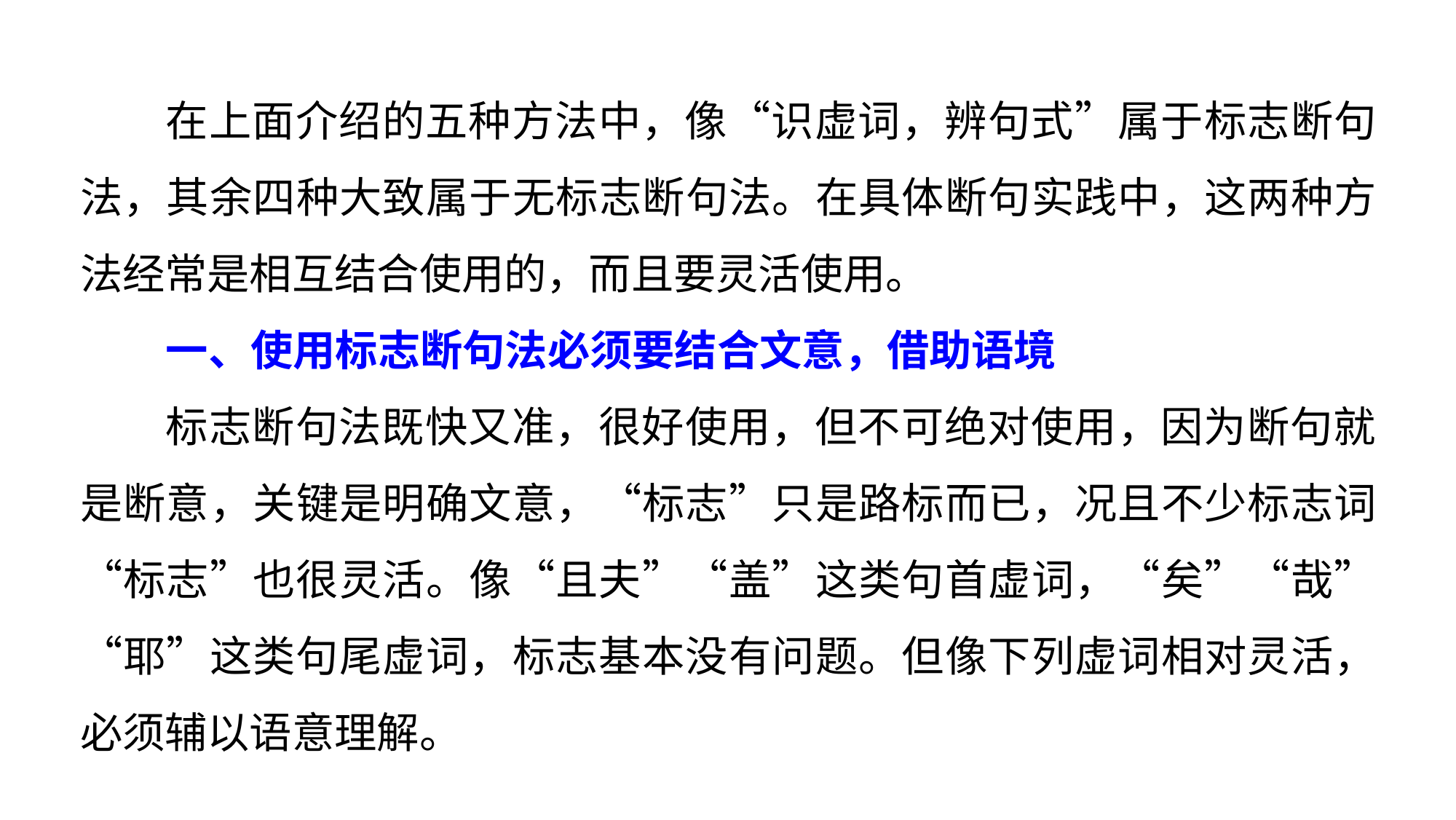

在上面介绍的五种方法中，像“识虚词，辨句式”属于标志断句法，其余四种大致属于无标志断句法。在具体断句实践中，这两种方法经常是相互结合使用的，而且要灵活使用。
一、使用标志断句法必须要结合文意，借助语境
标志断句法既快又准，很好使用，但不可绝对使用，因为断句就是断意，关键是明确文意，“标志”只是路标而已，况且不少标志词“标志”也很灵活。像“且夫”“盖”这类句首虚词，“矣”“哉”“耶”这类句尾虚词，标志基本没有问题。但像下列虚词相对灵活，必须辅以语意理解。